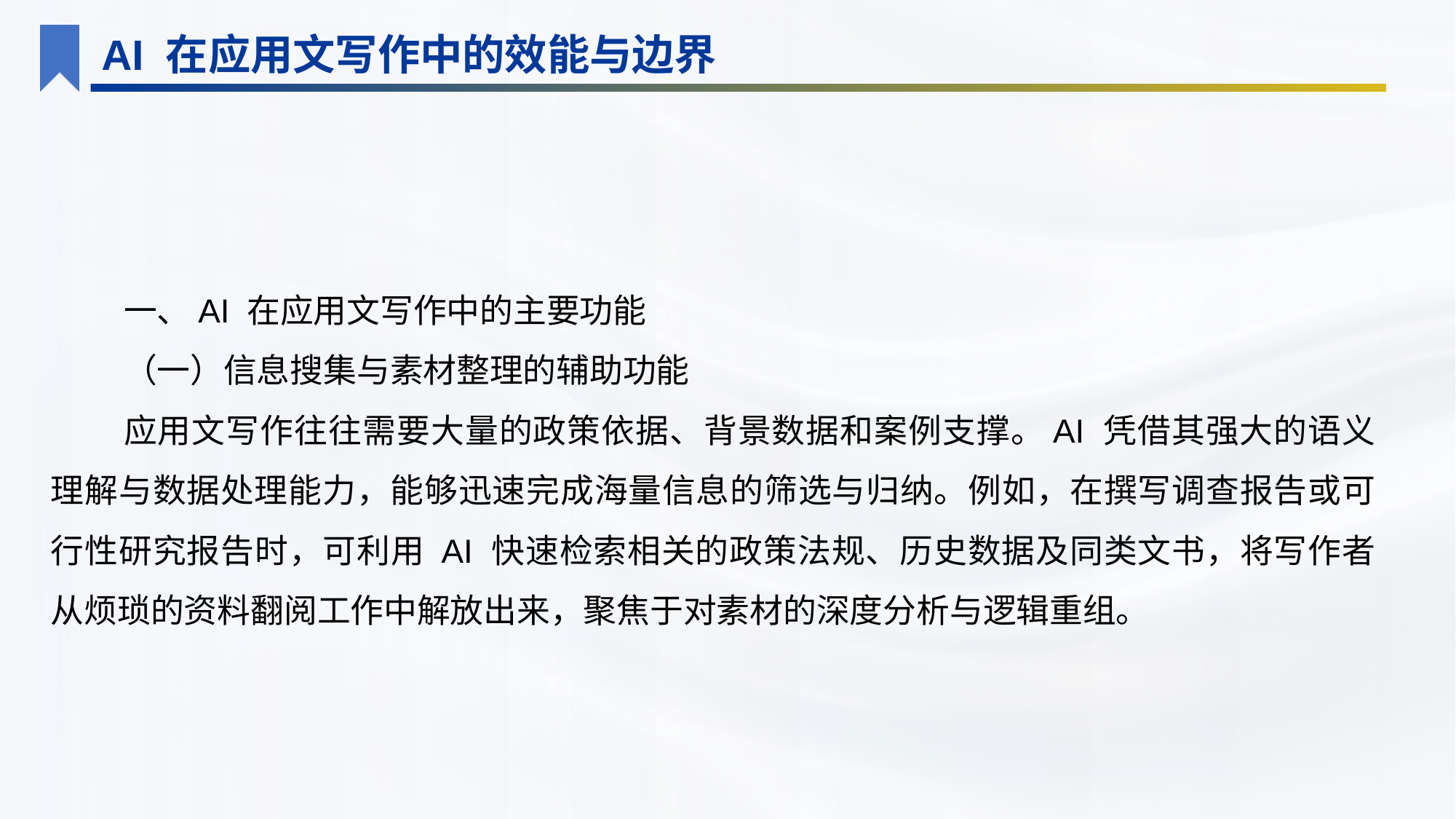

AI 在应用文写作中的效能与边界
一、AI 在应用文写作中的主要功能
（一）信息搜集与素材整理的辅助功能
应用文写作往往需要大量的政策依据、背景数据和案例支撑。AI 凭借其强大的语义理解与数据处理能力，能够迅速完成海量信息的筛选与归纳。例如，在撰写调查报告或可行性研究报告时，可利用 AI 快速检索相关的政策法规、历史数据及同类文书，将写作者从烦琐的资料翻阅工作中解放出来，聚焦于对素材的深度分析与逻辑重组。